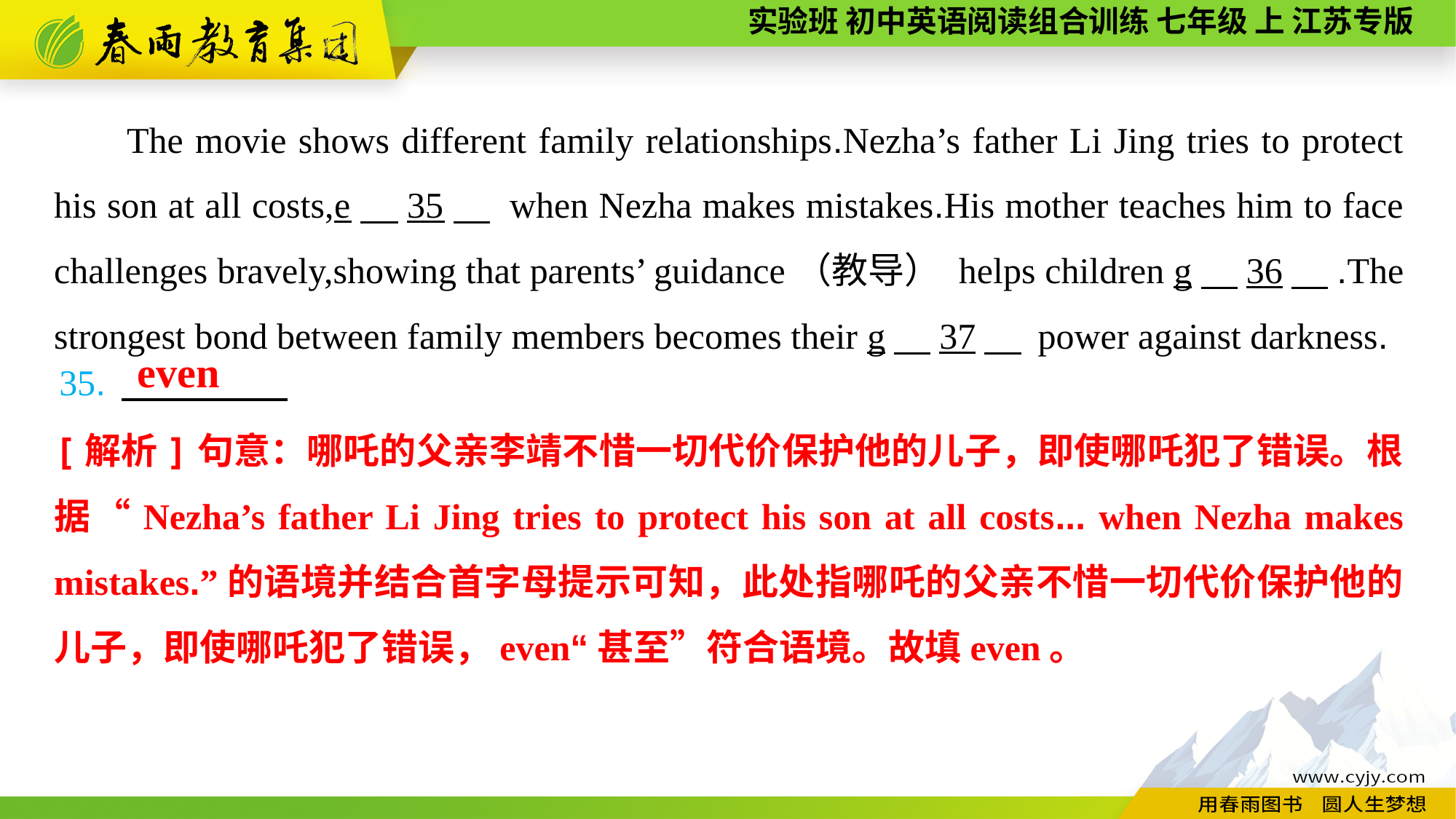

The movie shows different family relationships.Nezha’s father Li Jing tries to protect his son at all costs,e　35　 when Nezha makes mistakes.His mother teaches him to face challenges bravely,showing that parents’ guidance（教导） helps children g　36　.The strongest bond between family members becomes their g　37　 power against darkness.
35.
even
[解析]句意：哪吒的父亲李靖不惜一切代价保护他的儿子，即使哪吒犯了错误。根据“Nezha’s father Li Jing tries to protect his son at all costs... when Nezha makes mistakes.”的语境并结合首字母提示可知，此处指哪吒的父亲不惜一切代价保护他的儿子，即使哪吒犯了错误，even“甚至”符合语境。故填even。